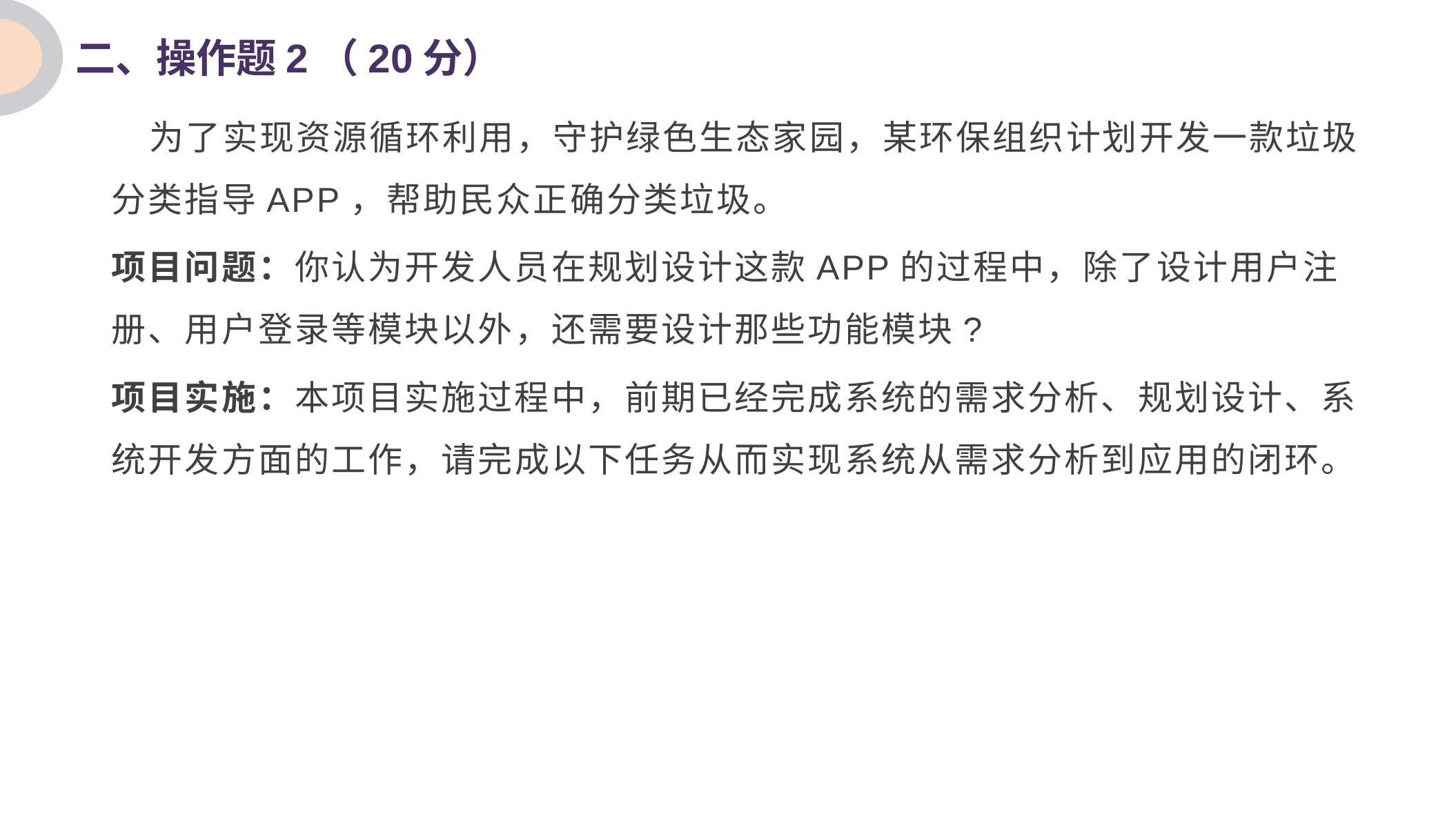

二、操作题2（20分）

   为了实现资源循环利用，守护绿色生态家园，某环保组织计划开发一款垃圾分类指导APP，帮助民众正确分类垃圾。
项目问题：你认为开发人员在规划设计这款APP的过程中，除了设计用户注册、用户登录等模块以外，还需要设计那些功能模块?
项目实施：本项目实施过程中，前期已经完成系统的需求分析、规划设计、系统开发方面的工作，请完成以下任务从而实现系统从需求分析到应用的闭环。